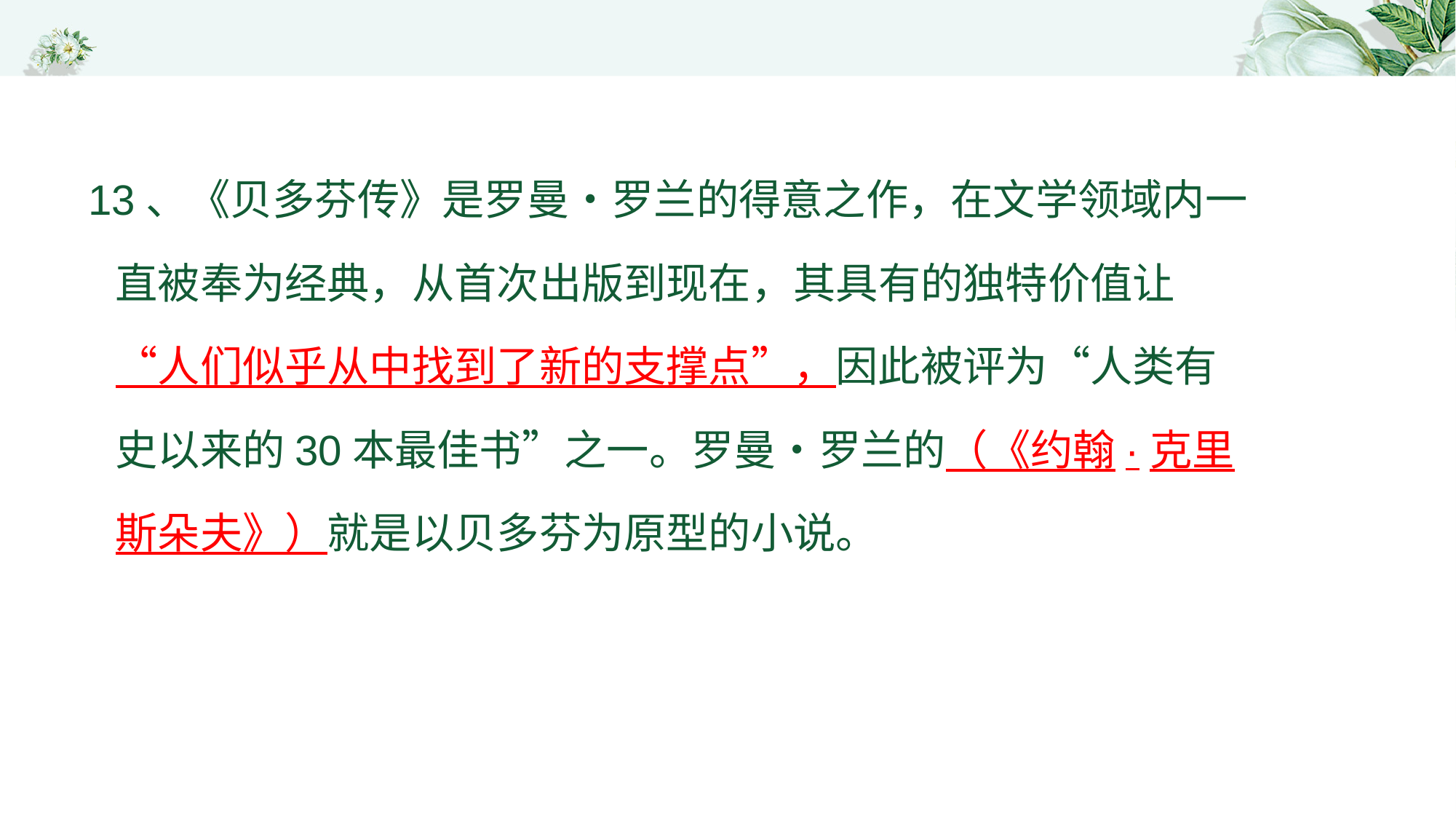

13、《贝多芬传》是罗曼•罗兰的得意之作，在文学领域内一直被奉为经典，从首次出版到现在，其具有的独特价值让“人们似乎从中找到了新的支撑点”，因此被评为“人类有史以来的30本最佳书”之一。罗曼•罗兰的（《约翰·克里斯朵夫》）就是以贝多芬为原型的小说。

4、贝多芬的音乐天赋是他的父亲发现的，当年贝多芬只有4岁。（《第九交响曲》）是贝多芬作品中最为深刻和雄伟的，凝聚着音乐家毕生的心血。贝多芬终生未娶，他的第一个恋爱对象是伯爵小姐朱列塔·圭恰迪尔。当时贝多芬耳疾正在加重，极有失去听觉的可能。他内心充满矛盾和痛苦。于是1801年贝多芬写下了著名的《月光奏鸣曲》献给她。贝多芬失聪的原因的猜测有四种：肠炎、冷水浴、伤寒、仰面跌倒。1796年开始，贝多芬得了一种永远治不好的病是失聪，他极度伤心，1802年开始，他写了封信给他的弟弟，世称《海利根遗嘱》。